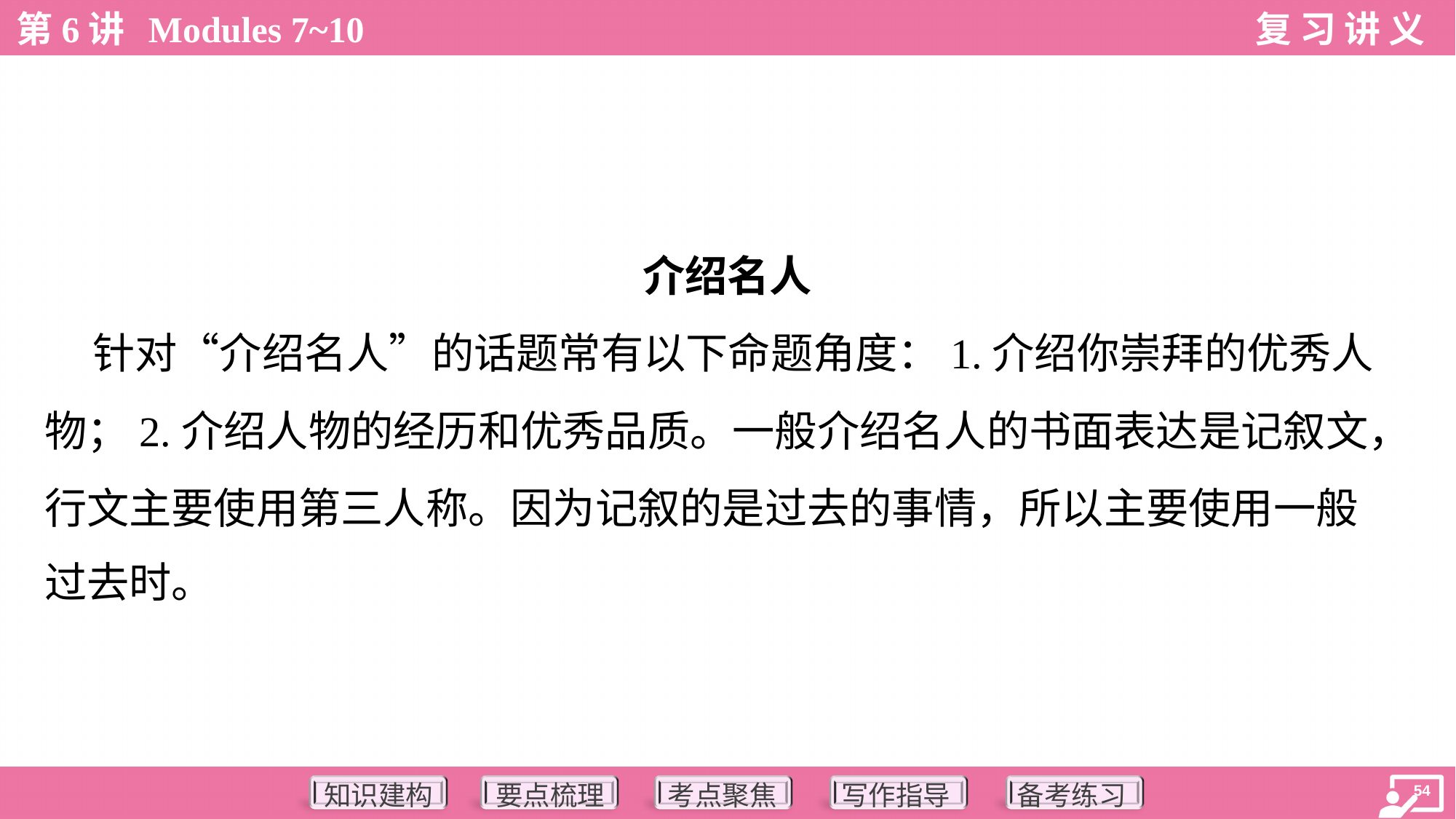

介绍名人
    针对“介绍名人”的话题常有以下命题角度：1.介绍你崇拜的优秀人
物；2.介绍人物的经历和优秀品质。一般介绍名人的书面表达是记叙文，
行文主要使用第三人称。因为记叙的是过去的事情，所以主要使用一般
过去时。